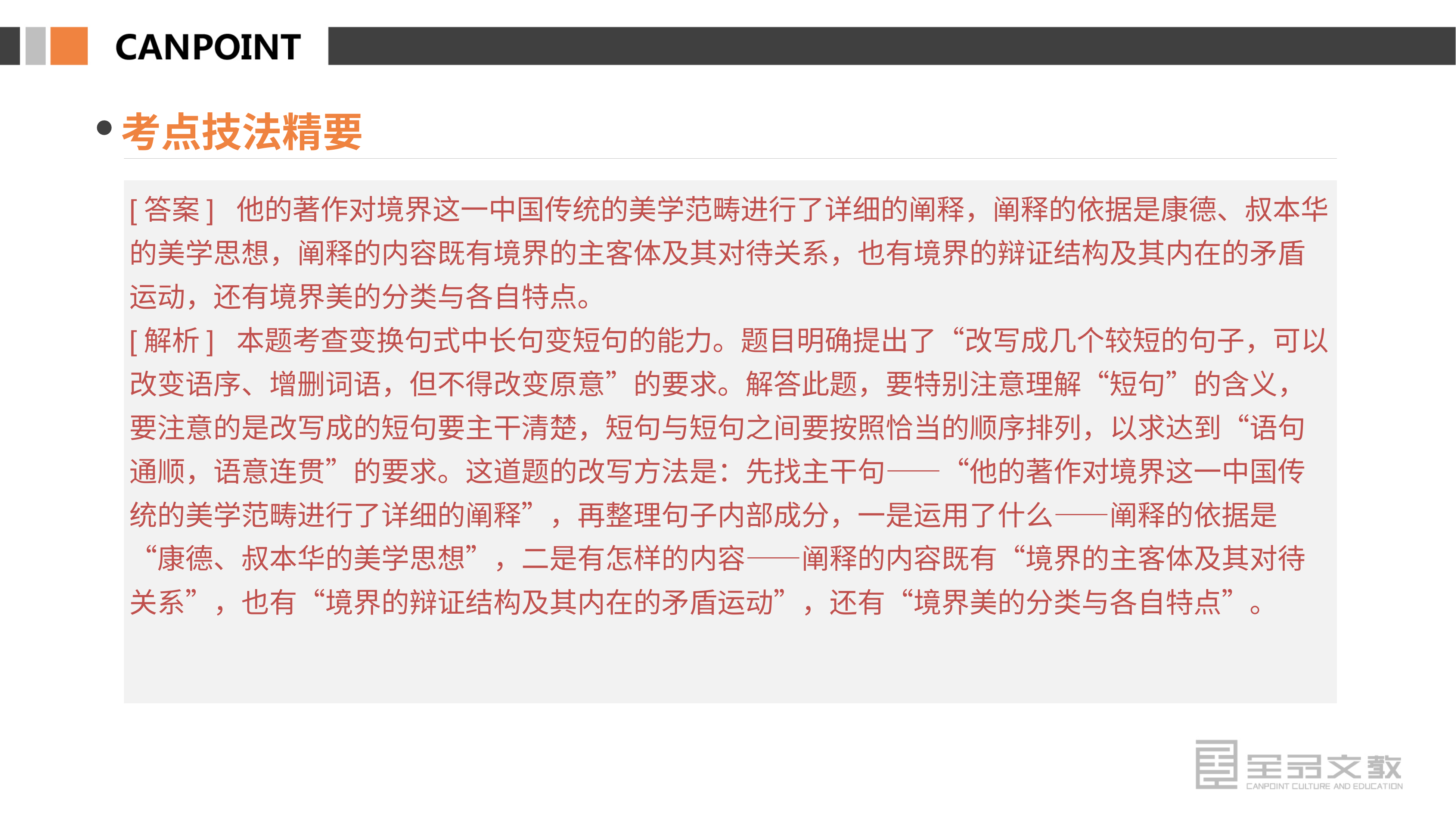

考点技法精要

[答案]  他的著作对境界这一中国传统的美学范畴进行了详细的阐释，阐释的依据是康德、叔本华的美学思想，阐释的内容既有境界的主客体及其对待关系，也有境界的辩证结构及其内在的矛盾运动，还有境界美的分类与各自特点。
[解析]  本题考查变换句式中长句变短句的能力。题目明确提出了“改写成几个较短的句子，可以改变语序、增删词语，但不得改变原意”的要求。解答此题，要特别注意理解“短句”的含义，要注意的是改写成的短句要主干清楚，短句与短句之间要按照恰当的顺序排列，以求达到“语句通顺，语意连贯”的要求。这道题的改写方法是：先找主干句——“他的著作对境界这一中国传统的美学范畴进行了详细的阐释”，再整理句子内部成分，一是运用了什么——阐释的依据是“康德、叔本华的美学思想”，二是有怎样的内容——阐释的内容既有“境界的主客体及其对待关系”，也有“境界的辩证结构及其内在的矛盾运动”，还有“境界美的分类与各自特点”。